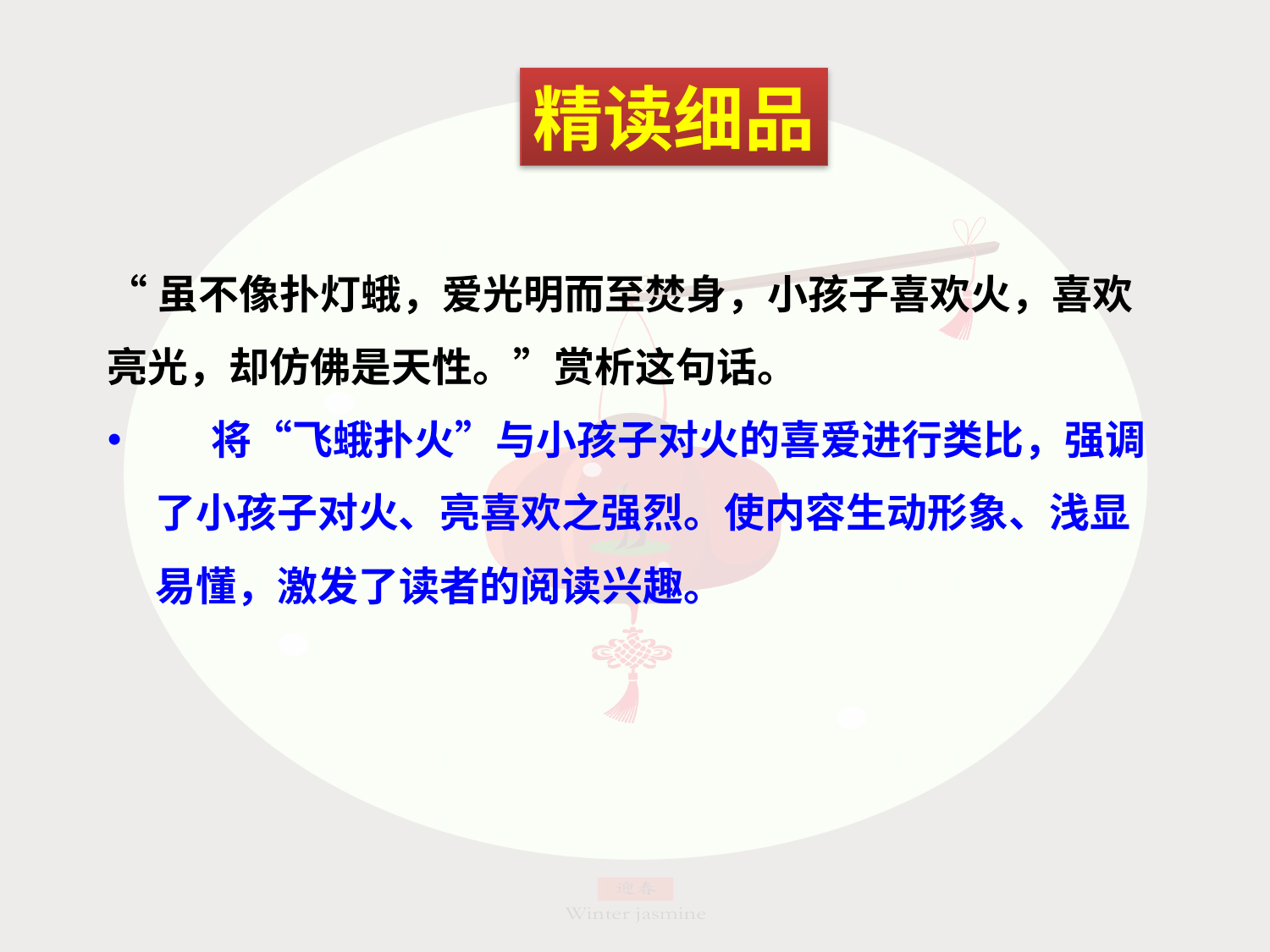

精读细品
“虽不像扑灯蛾，爱光明而至焚身，小孩子喜欢火，喜欢亮光，却仿佛是天性。”赏析这句话。
     将“飞蛾扑火”与小孩子对火的喜爱进行类比，强调了小孩子对火、亮喜欢之强烈。使内容生动形象、浅显易懂，激发了读者的阅读兴趣。